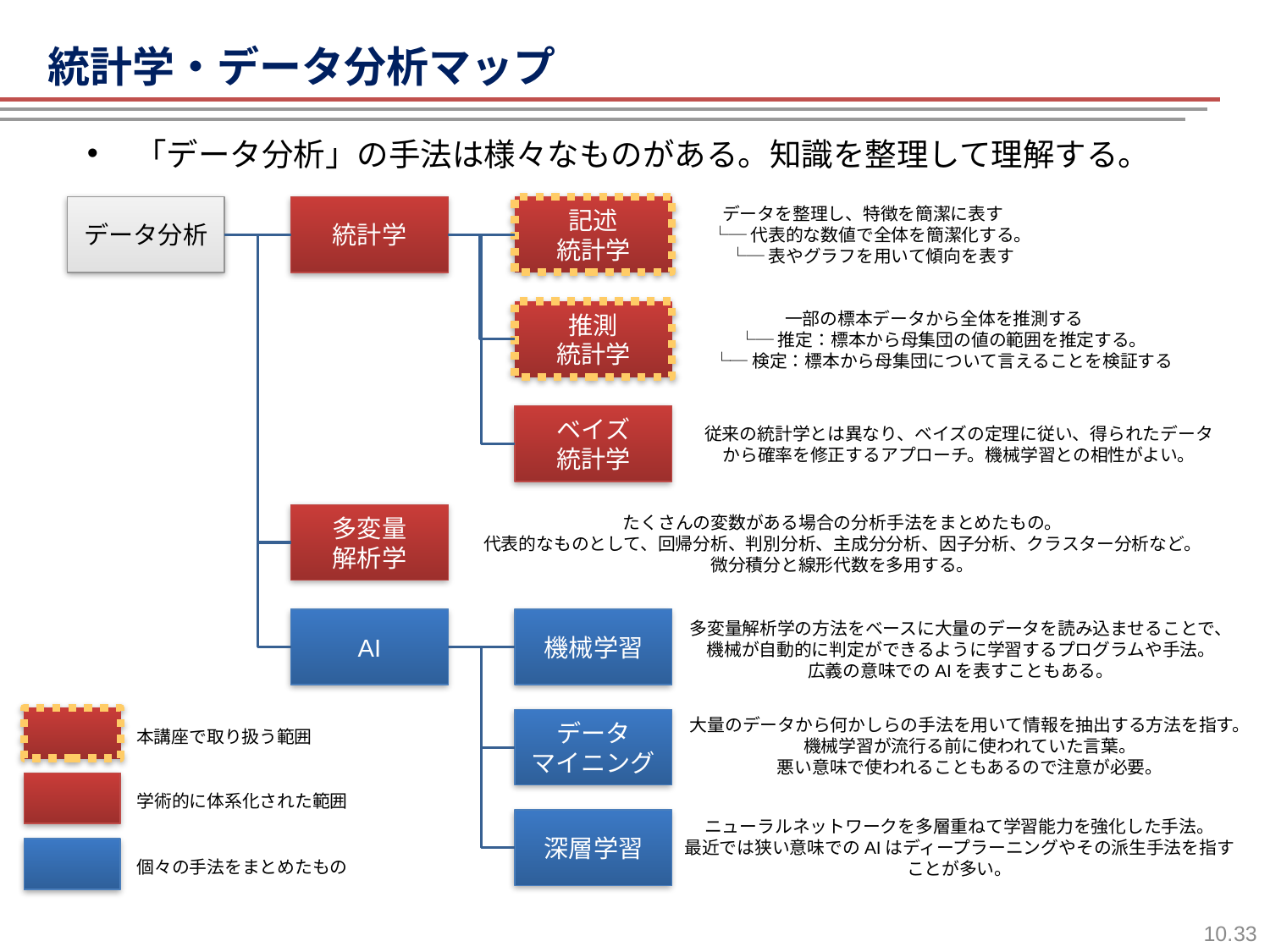

# 統計学・データ分析マップ

「データ分析」の手法は様々なものがある。知識を整理して理解する。

データ分析
統計学
記述
統計学
データを整理し、特徴を簡潔に表す
　└─ 代表的な数値で全体を簡潔化する。
　└─ 表やグラフを用いて傾向を表す
推測
統計学
一部の標本データから全体を推測する
　└─ 推定：標本から母集団の値の範囲を推定する。
　└─ 検定：標本から母集団について言えることを検証する
ベイズ
統計学
従来の統計学とは異なり、ベイズの定理に従い、得られたデータ
から確率を修正するアプローチ。機械学習との相性がよい。
多変量
解析学
たくさんの変数がある場合の分析手法をまとめたもの。
代表的なものとして、回帰分析、判別分析、主成分分析、因子分析、クラスター分析など。
微分積分と線形代数を多用する。
AI
機械学習
多変量解析学の方法をベースに大量のデータを読み込ませることで、
機械が自動的に判定ができるように学習するプログラムや手法。
広義の意味でのAIを表すこともある。

大量のデータから何かしらの手法を用いて情報を抽出する方法を指す。
機械学習が流行る前に使われていた言葉。
悪い意味で使われることもあるので注意が必要。
データ
マイニング
本講座で取り扱う範囲

学術的に体系化された範囲
ニューラルネットワークを多層重ねて学習能力を強化した手法。
最近では狭い意味でのAIはディープラーニングやその派生手法を指す
ことが多い。
深層学習

個々の手法をまとめたもの
33